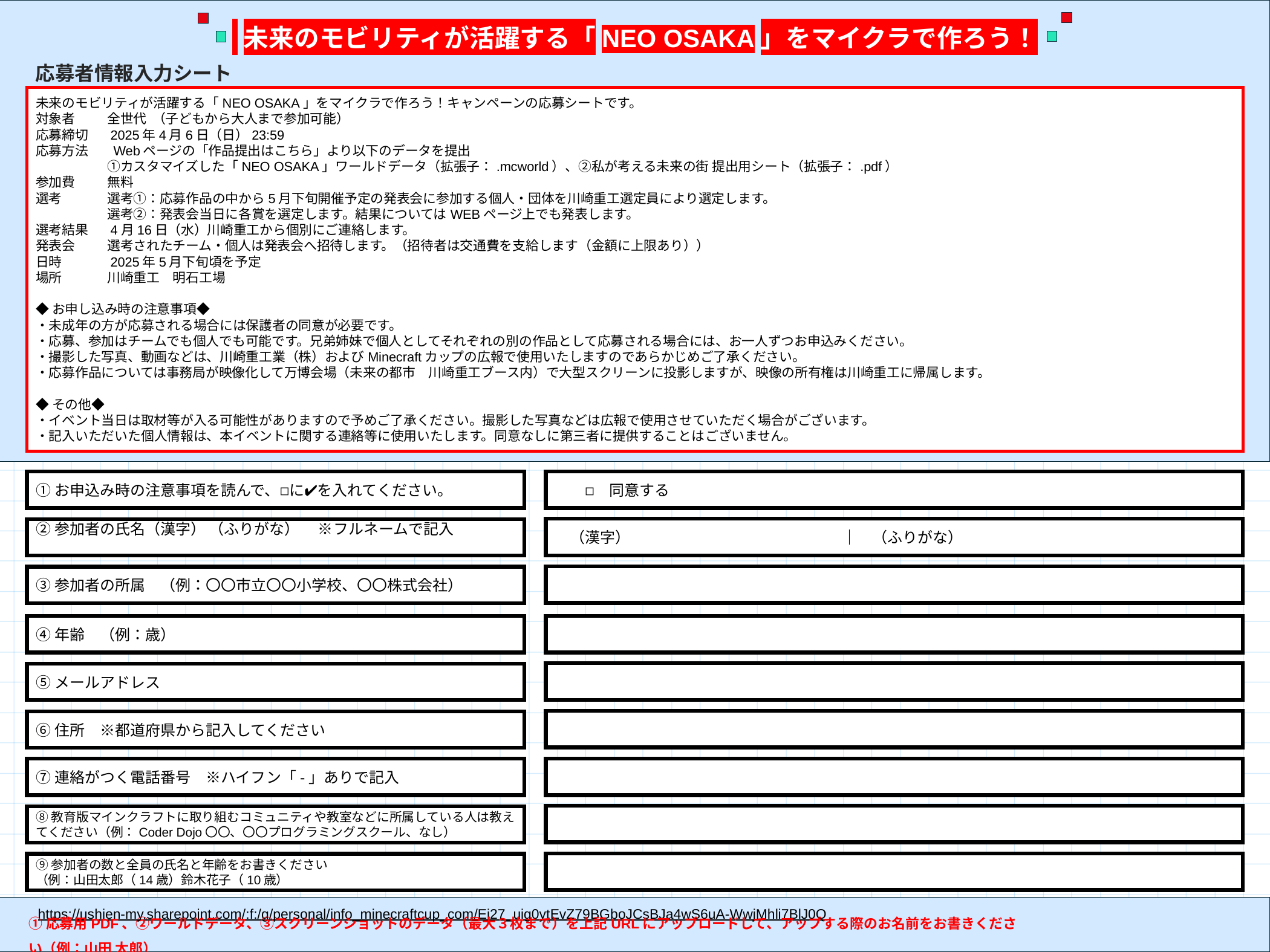

未来のモビリティが活躍する「NEO OSAKA」をマイクラで作ろう！

応募者情報入力シート
未来のモビリティが活躍する「NEO OSAKA」をマイクラで作ろう！キャンペーンの応募シートです。
対象者  　　全世代  （子どもから大人まで参加可能）
応募締切  　2025年4月6日（日）23:59
応募方法  　 Webページの「作品提出はこちら」より以下のデータを提出
　　　　　  ①カスタマイズした「NEO OSAKA」ワールドデータ（拡張子：.mcworld）、②私が考える未来の街 提出用シート（拡張子：.pdf）
参加費　　  無料
選考　　　  選考①：応募作品の中から5月下旬開催予定の発表会に参加する個人・団体を川崎重工選定員により選定します。
　　　　　  選考②：発表会当日に各賞を選定します。結果についてはWEBページ上でも発表します。
選考結果  　4月16日（水）川崎重工から個別にご連絡します。
発表会  　　選考されたチーム・個人は発表会へ招待します。（招待者は交通費を支給します（金額に上限あり））
日時　　　  2025年5月下旬頃を予定
場所　　　  川崎重工　明石工場

◆お申し込み時の注意事項◆
・未成年の方が応募される場合には保護者の同意が必要です。
・応募、参加はチームでも個人でも可能です。兄弟姉妹で個人としてそれぞれの別の作品として応募される場合には、お一人ずつお申込みください。
・撮影した写真、動画などは、川崎重工業（株）およびMinecraftカップの広報で使用いたしますのであらかじめご了承ください。
・応募作品については事務局が映像化して万博会場（未来の都市　川崎重工ブース内）で大型スクリーンに投影しますが、映像の所有権は川崎重工に帰属します。

◆その他◆
・イベント当日は取材等が入る可能性がありますので予めご了承ください。撮影した写真などは広報で使用させていただく場合がございます。
・記入いただいた個⼈情報は、本イベントに関する連絡等に使用いたします。同意なしに第三者に提供することはございません。
①お申込み時の注意事項を読んで、◻︎に✔️を入れてください。
　　◻︎　同意する
　（漢字）　　　　　　　　　　　　　　｜　（ふりがな）
②参加者の氏名（漢字） （ふりがな） 　※フルネームで記入

③参加者の所属　（例：〇〇市立〇〇小学校、〇〇株式会社）
④年齢　（例：歳）

⑤メールアドレス

⑥住所　※都道府県から記入してください
⑦連絡がつく電話番号　※ハイフン「-」ありで記入

⑧教育版マインクラフトに取り組むコミュニティや教室などに所属している人は教えてください（例：Coder Dojo〇〇、〇〇プログラミングスクール、なし）

⑨参加者の数と全員の氏名と年齢をお書きください
（例：山田太郎（14歳）鈴木花子（10歳）
https://ushien-my.sharepoint.com/:f:/g/personal/info_minecraftcup_com/Ei27_uig0ytEvZ79BGboJCsBJa4wS6uA-WwjMhli7BlJ0Q

①応募用PDF、②ワールドデータ、③スクリーンショットのデータ（最大３枚まで）を上記URLにアップロードして、アップする際のお名前をお書きください（例：山田 太郎）